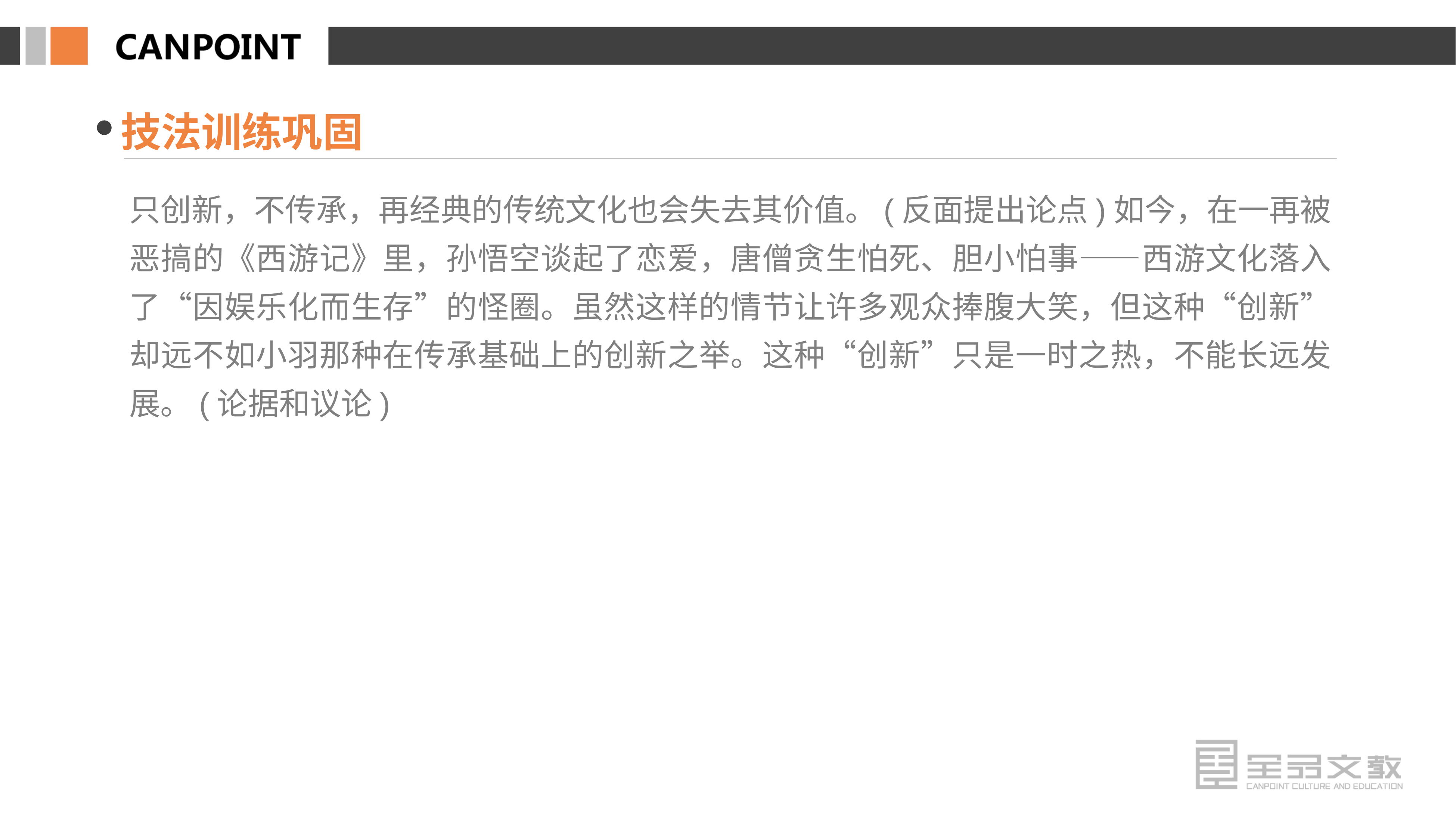

技法训练巩固

只创新，不传承，再经典的传统文化也会失去其价值。(反面提出论点)如今，在一再被恶搞的《西游记》里，孙悟空谈起了恋爱，唐僧贪生怕死、胆小怕事——西游文化落入了“因娱乐化而生存”的怪圈。虽然这样的情节让许多观众捧腹大笑，但这种“创新”却远不如小羽那种在传承基础上的创新之举。这种“创新”只是一时之热，不能长远发展。(论据和议论)